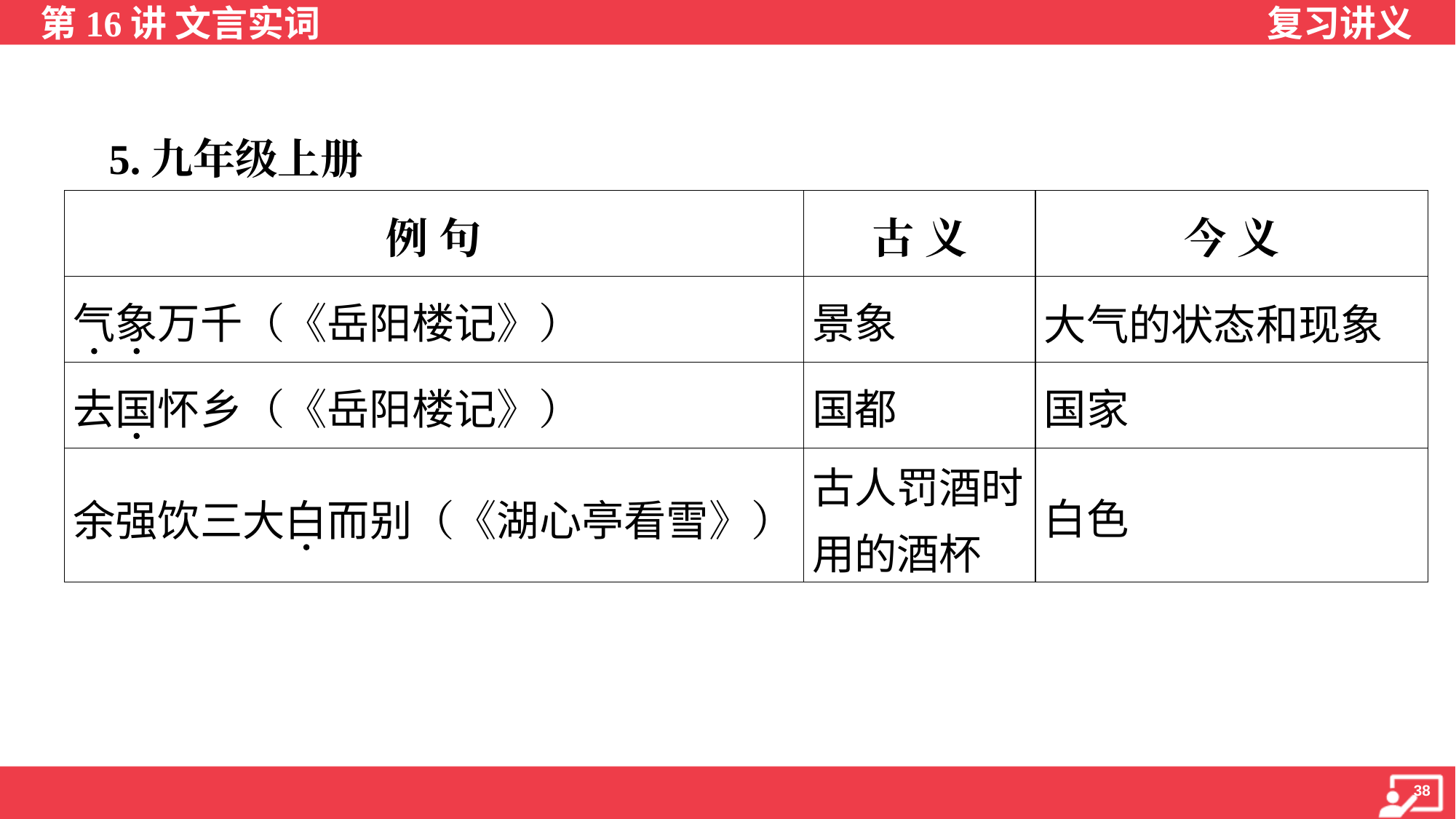

5.九年级上册
| 例 句 | 古 义 | 今 义 |
| --- | --- | --- |
| 气象万千（《岳阳楼记》） | 景象 | 大气的状态和现象 |
| 去国怀乡（《岳阳楼记》） | 国都 | 国家 |
| 余强饮三大白而别（《湖心亭看雪》） | 古人罚酒时用的酒杯 | 白色 |